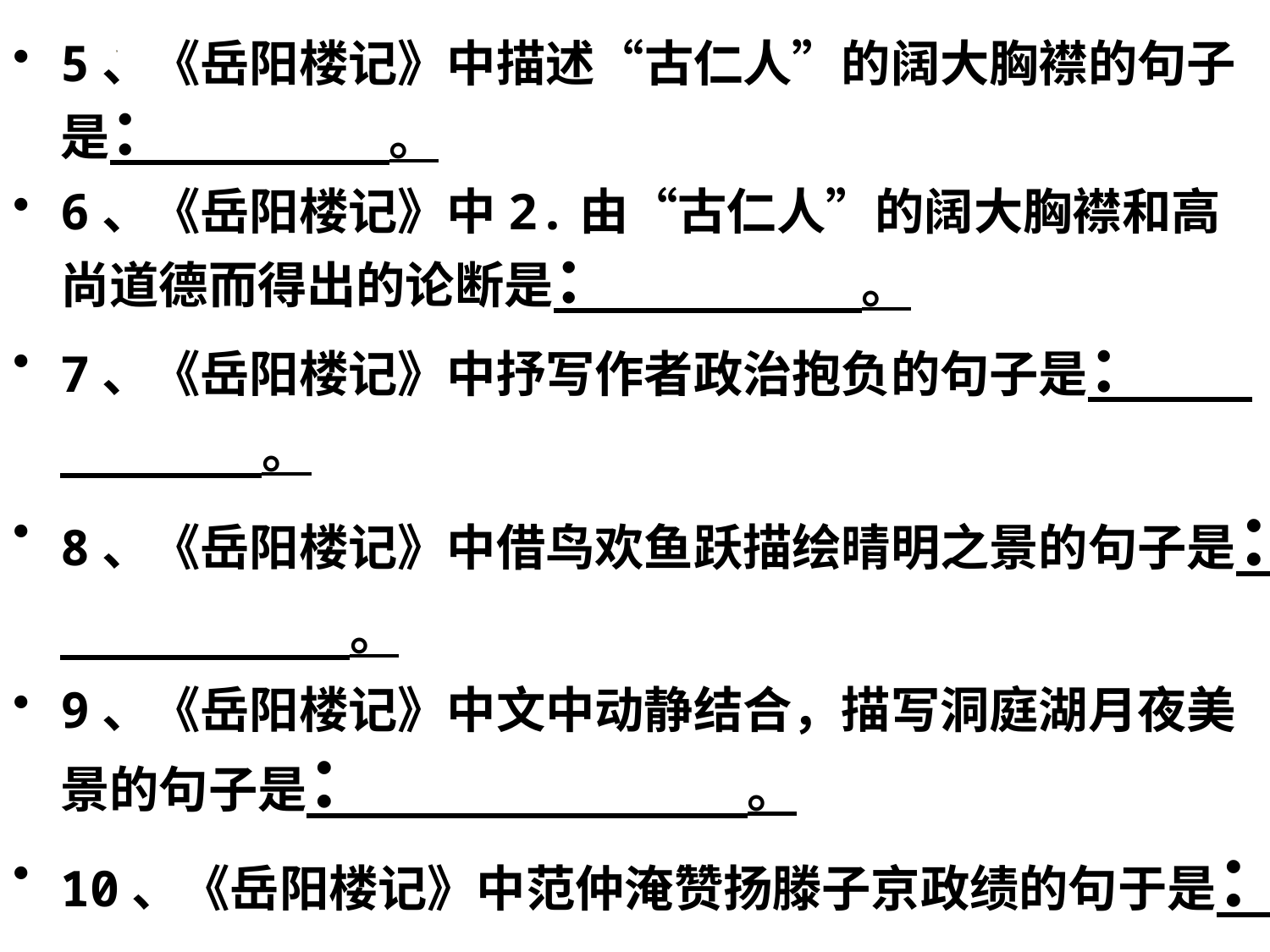

5、《岳阳楼记》中描述“古仁人”的阔大胸襟的句子是：               。
6、《岳阳楼记》中2.由“古仁人”的阔大胸襟和高尚道德而得出的论断是：                 。
7、《岳阳楼记》中抒写作者政治抱负的句子是：                      。
8、《岳阳楼记》中借鸟欢鱼跃描绘晴明之景的句子是：                  。
9、《岳阳楼记》中文中动静结合，描写洞庭湖月夜美景的句子是：                       。
10、《岳阳楼记》中范仲淹赞扬滕子京政绩的句于是：                     。
#